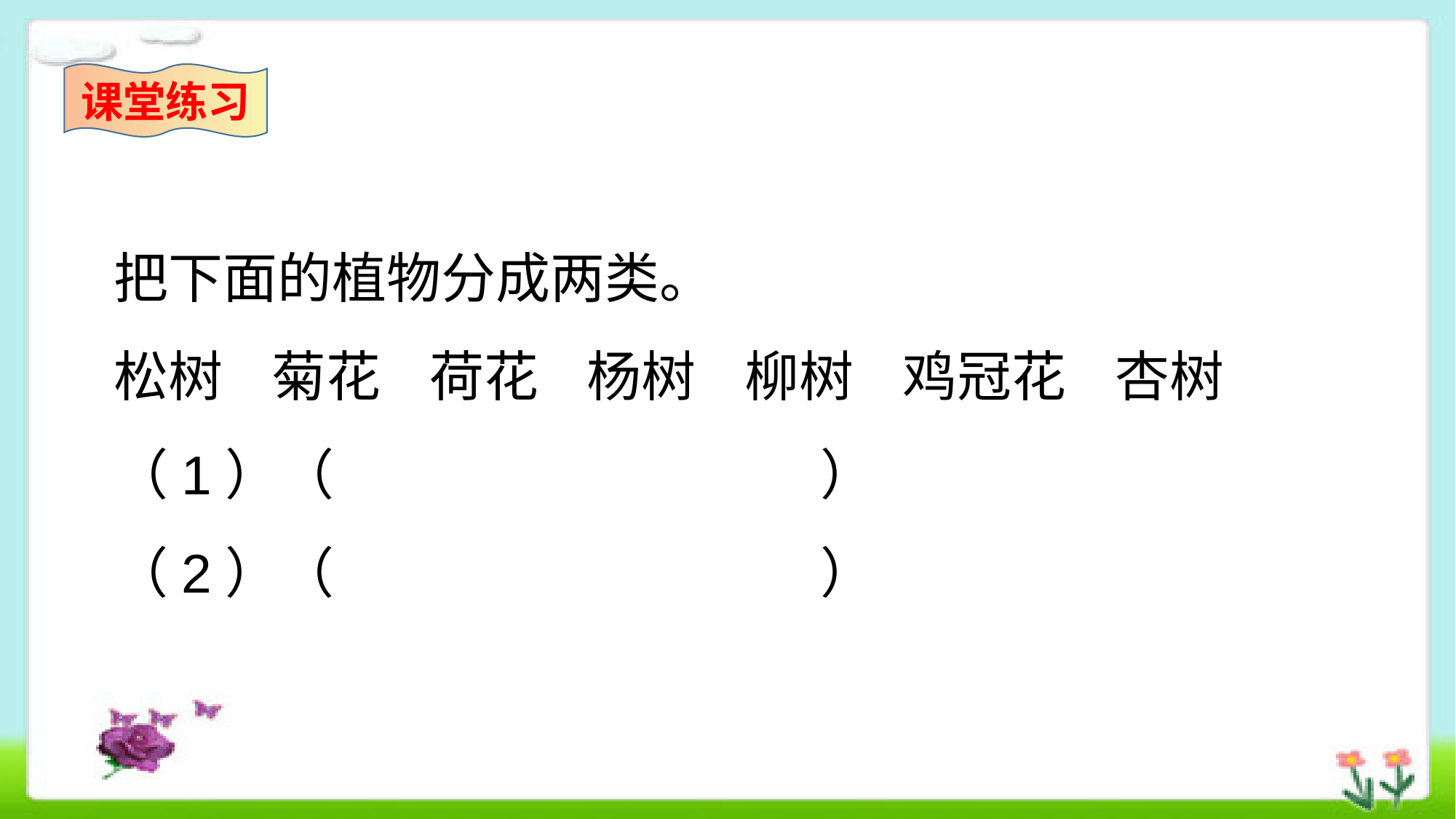

课堂练习
把下面的植物分成两类。
松树    菊花    荷花    杨树    柳树    鸡冠花    杏树
（1）（                                        ）
（2）（                                        ）